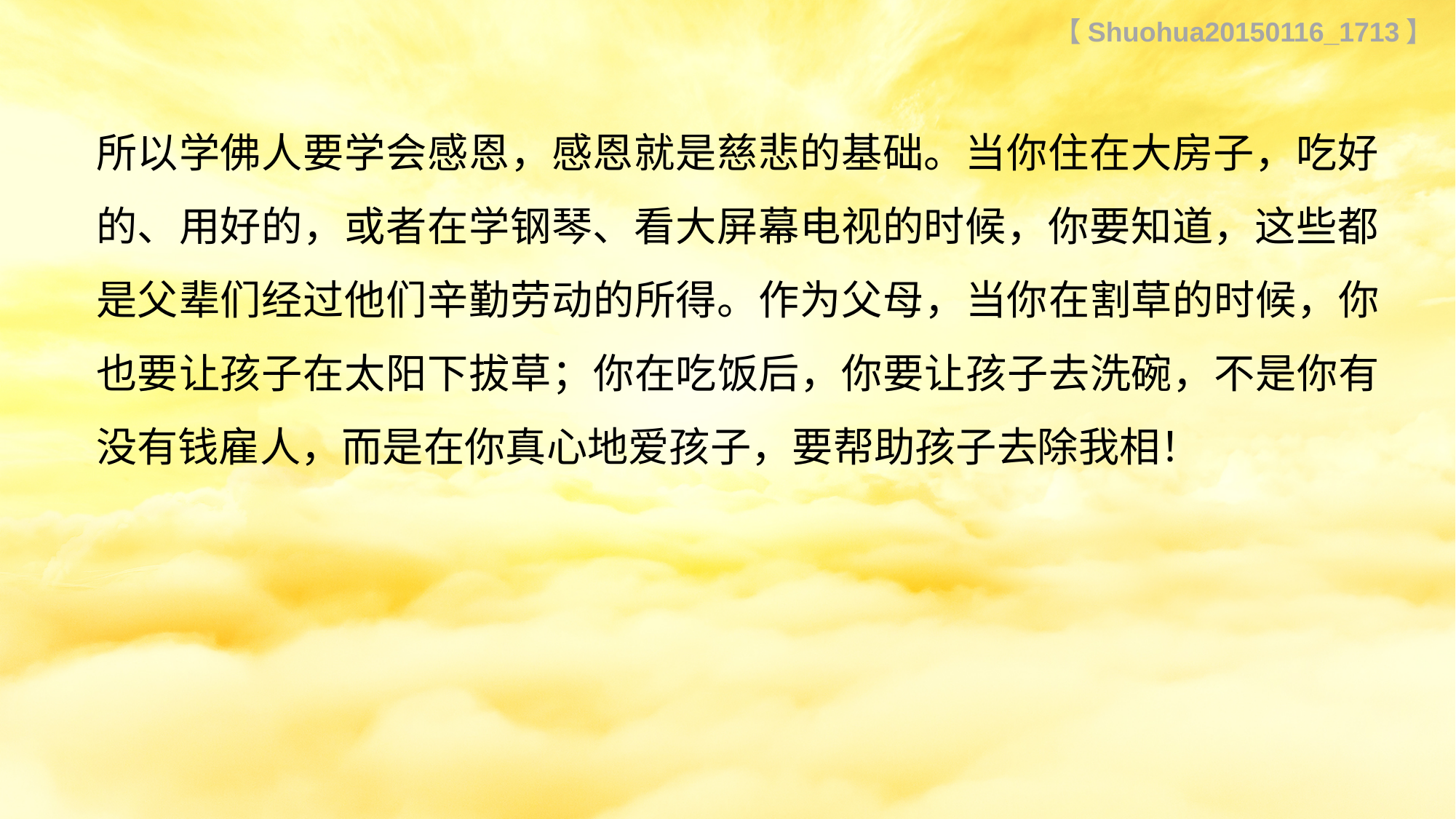

【Shuohua20150116_1713】
所以学佛人要学会感恩，感恩就是慈悲的基础。当你住在大房子，吃好的、用好的，或者在学钢琴、看大屏幕电视的时候，你要知道，这些都是父辈们经过他们辛勤劳动的所得。作为父母，当你在割草的时候，你也要让孩子在太阳下拔草；你在吃饭后，你要让孩子去洗碗，不是你有没有钱雇人，而是在你真心地爱孩子，要帮助孩子去除我相！